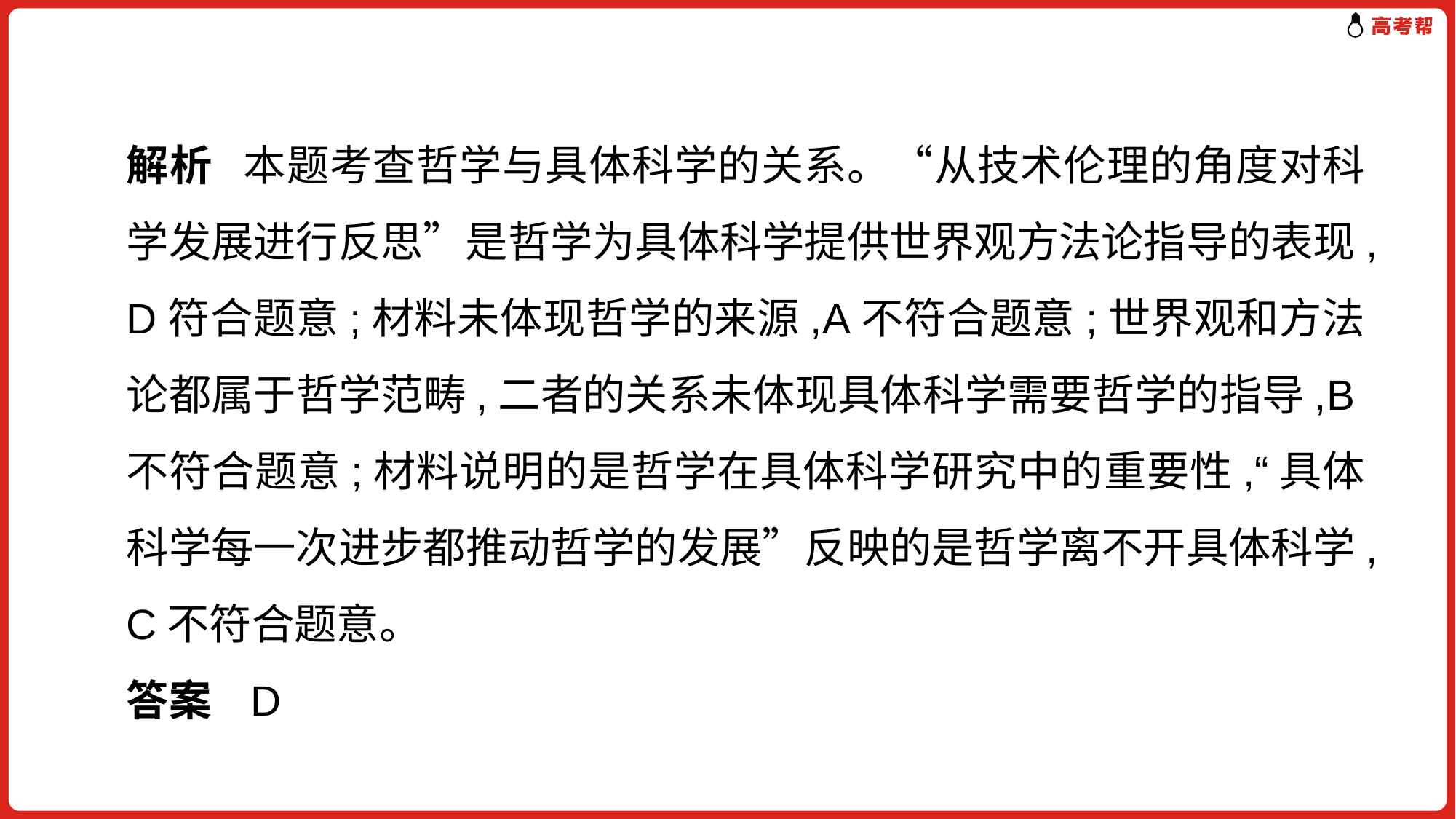

解析   本题考查哲学与具体科学的关系。“从技术伦理的角度对科学发展进行反思”是哲学为具体科学提供世界观方法论指导的表现,D符合题意;材料未体现哲学的来源,A不符合题意;世界观和方法论都属于哲学范畴,二者的关系未体现具体科学需要哲学的指导,B不符合题意;材料说明的是哲学在具体科学研究中的重要性,“具体科学每一次进步都推动哲学的发展”反映的是哲学离不开具体科学,C不符合题意。
答案   D